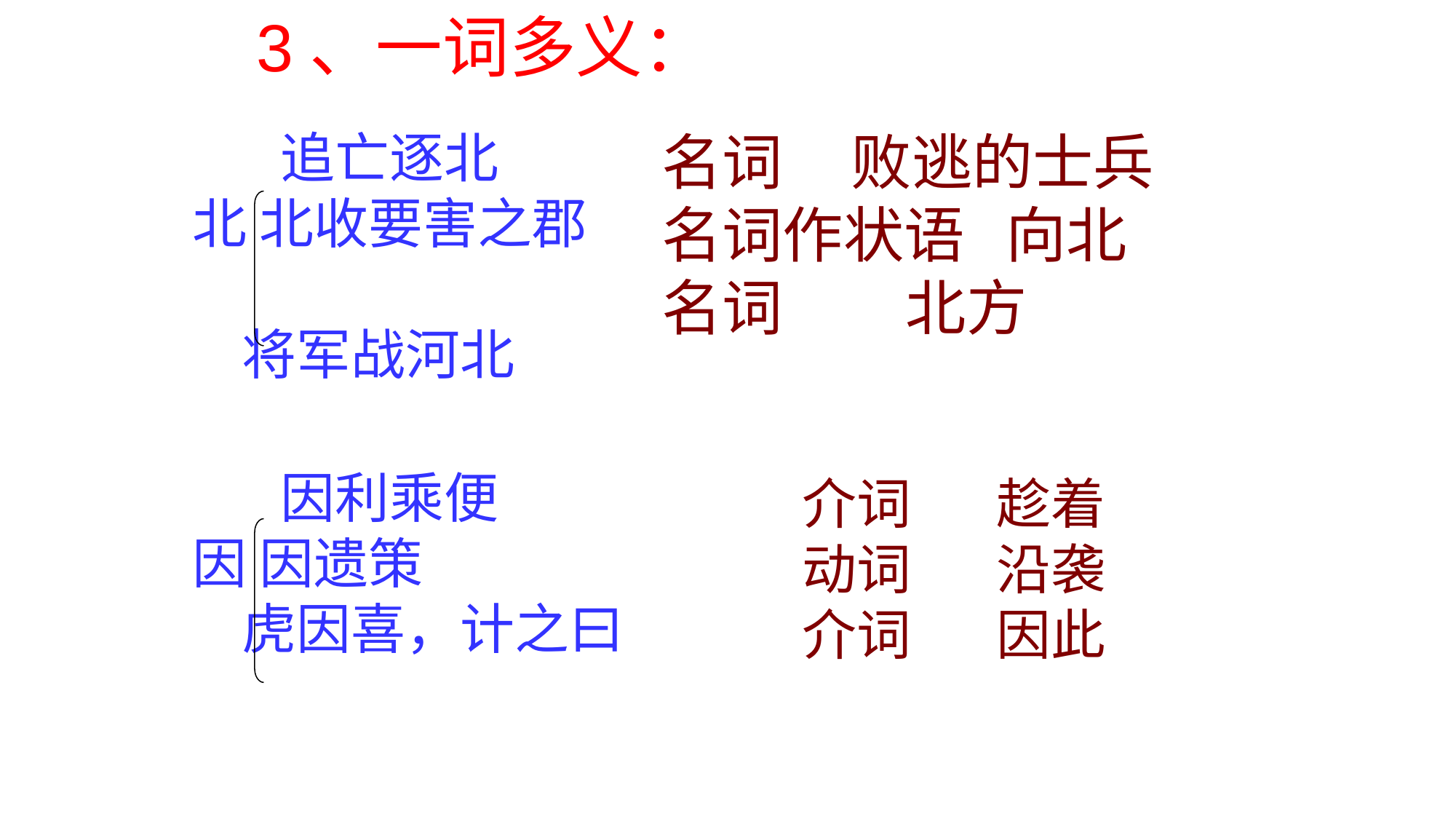

3、一词多义：
       追亡逐北
北 北收要害之郡
   将军战河北

  名词     败逃的士兵
  名词作状语   向北
  名词         北方

       因利乘便
因 因遗策
   虎因喜，计之曰

介词       趁着
动词       沿袭
介词       因此